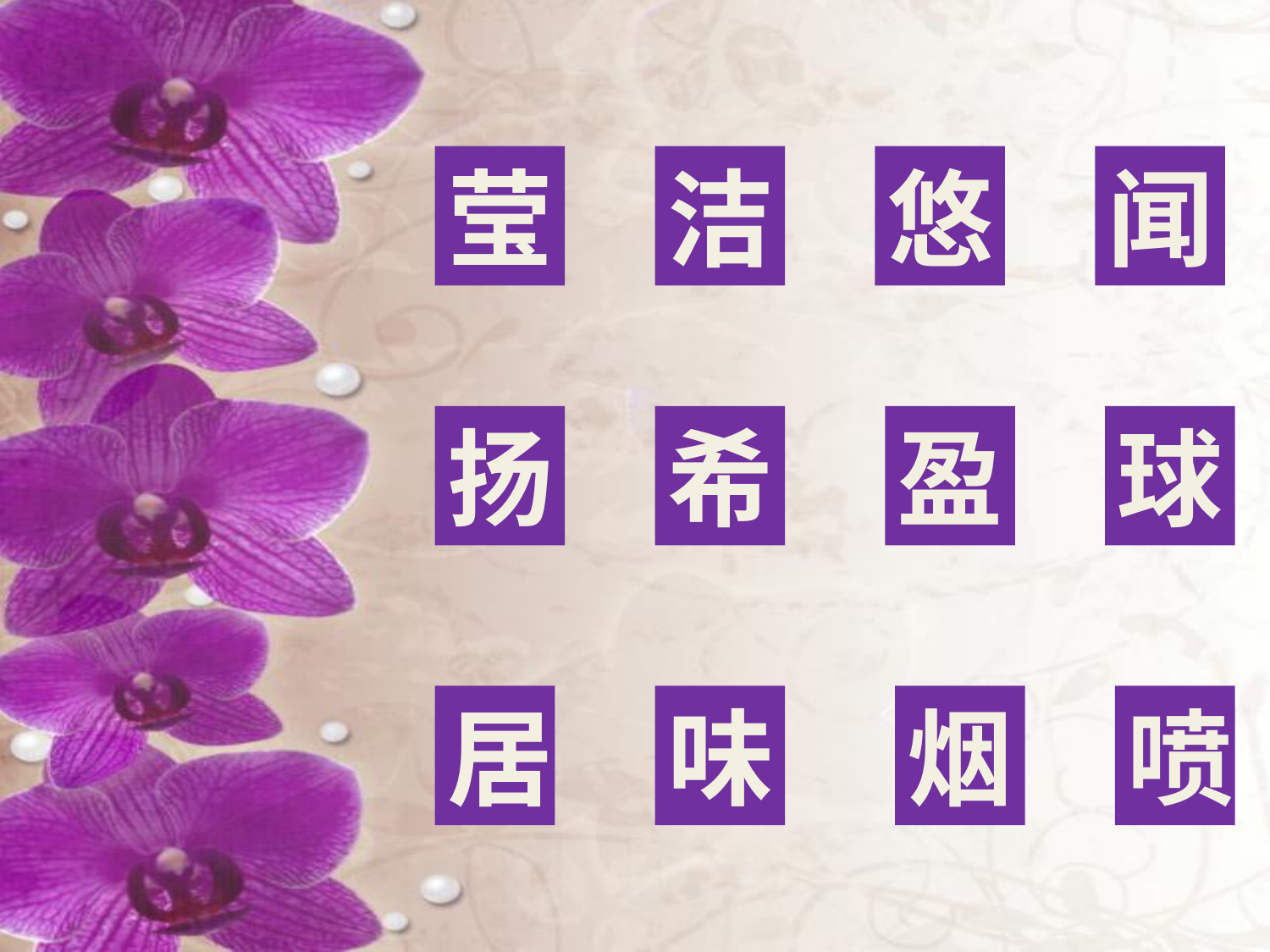

洁
闻
莹
悠
扬
希
盈
球
居
味
烟
喷